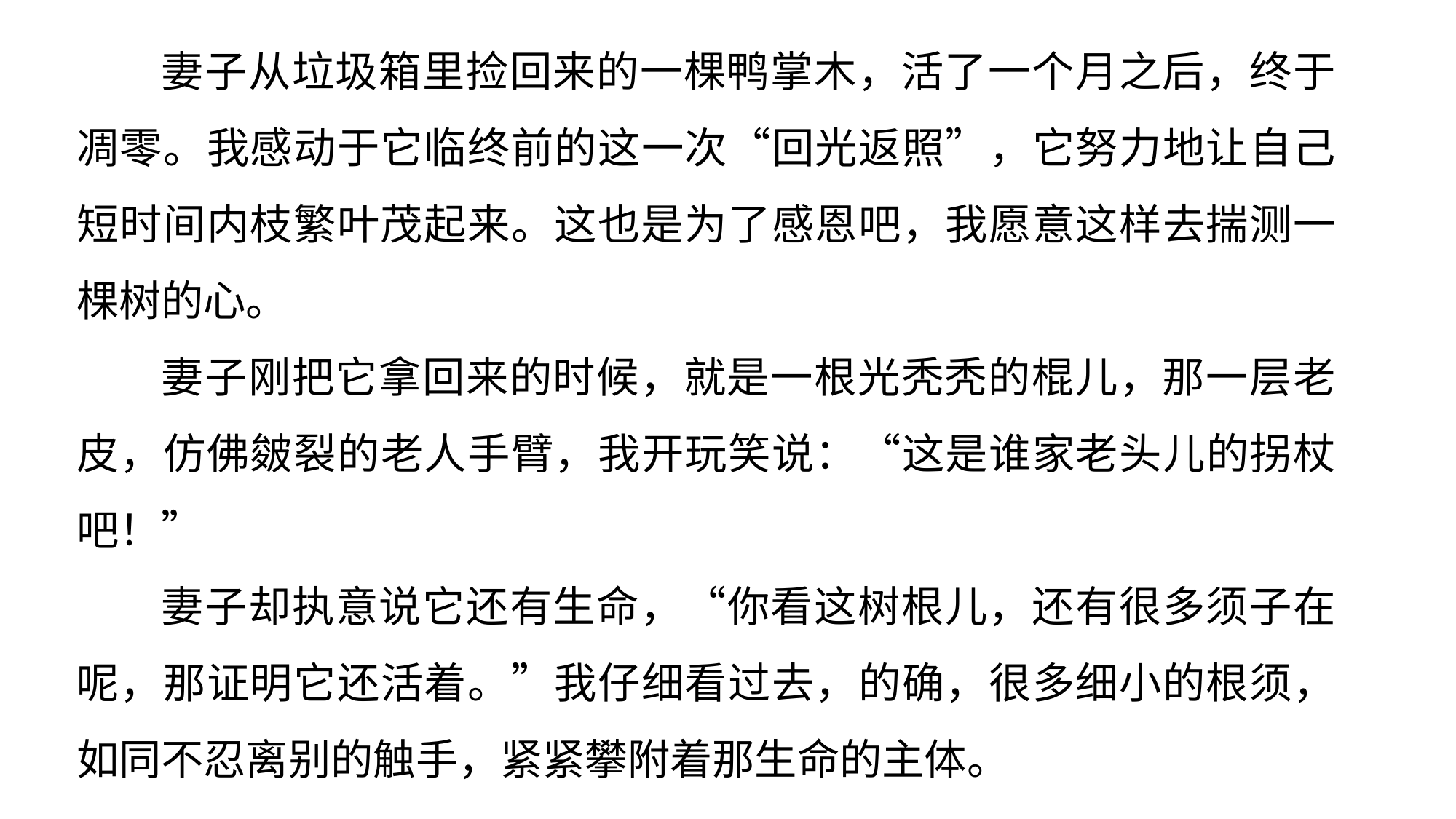

妻子从垃圾箱里捡回来的一棵鸭掌木，活了一个月之后，终于凋零。我感动于它临终前的这一次“回光返照”，它努力地让自己短时间内枝繁叶茂起来。这也是为了感恩吧，我愿意这样去揣测一棵树的心。
妻子刚把它拿回来的时候，就是一根光秃秃的棍儿，那一层老皮，仿佛皴裂的老人手臂，我开玩笑说：“这是谁家老头儿的拐杖吧！”
妻子却执意说它还有生命，“你看这树根儿，还有很多须子在呢，那证明它还活着。”我仔细看过去，的确，很多细小的根须，如同不忍离别的触手，紧紧攀附着那生命的主体。